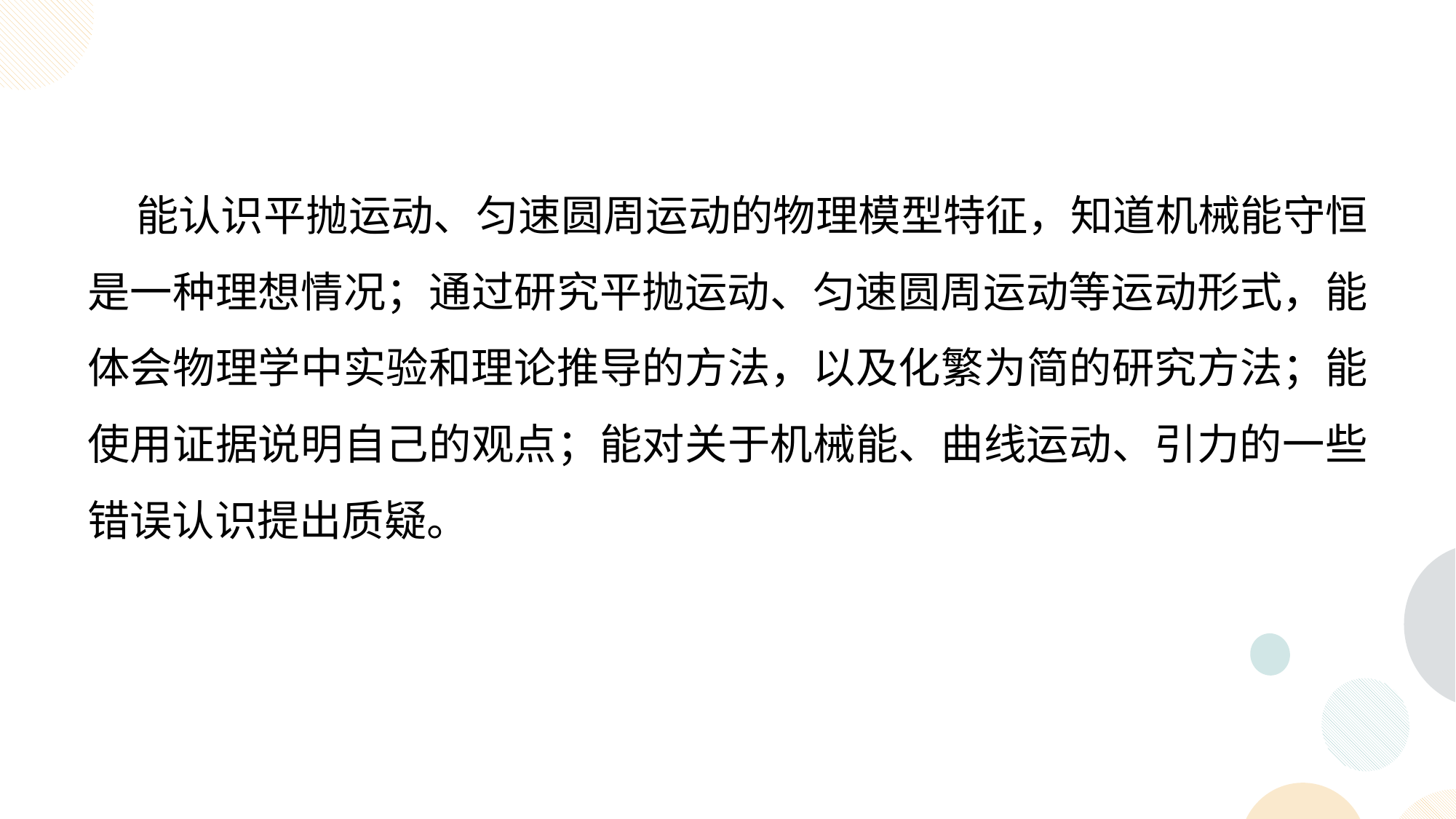

能认识平抛运动、匀速圆周运动的物理模型特征，知道机械能守恒是一种理想情况；通过研究平抛运动、匀速圆周运动等运动形式，能体会物理学中实验和理论推导的方法，以及化繁为简的研究方法；能使用证据说明自己的观点；能对关于机械能、曲线运动、引力的一些错误认识提出质疑。